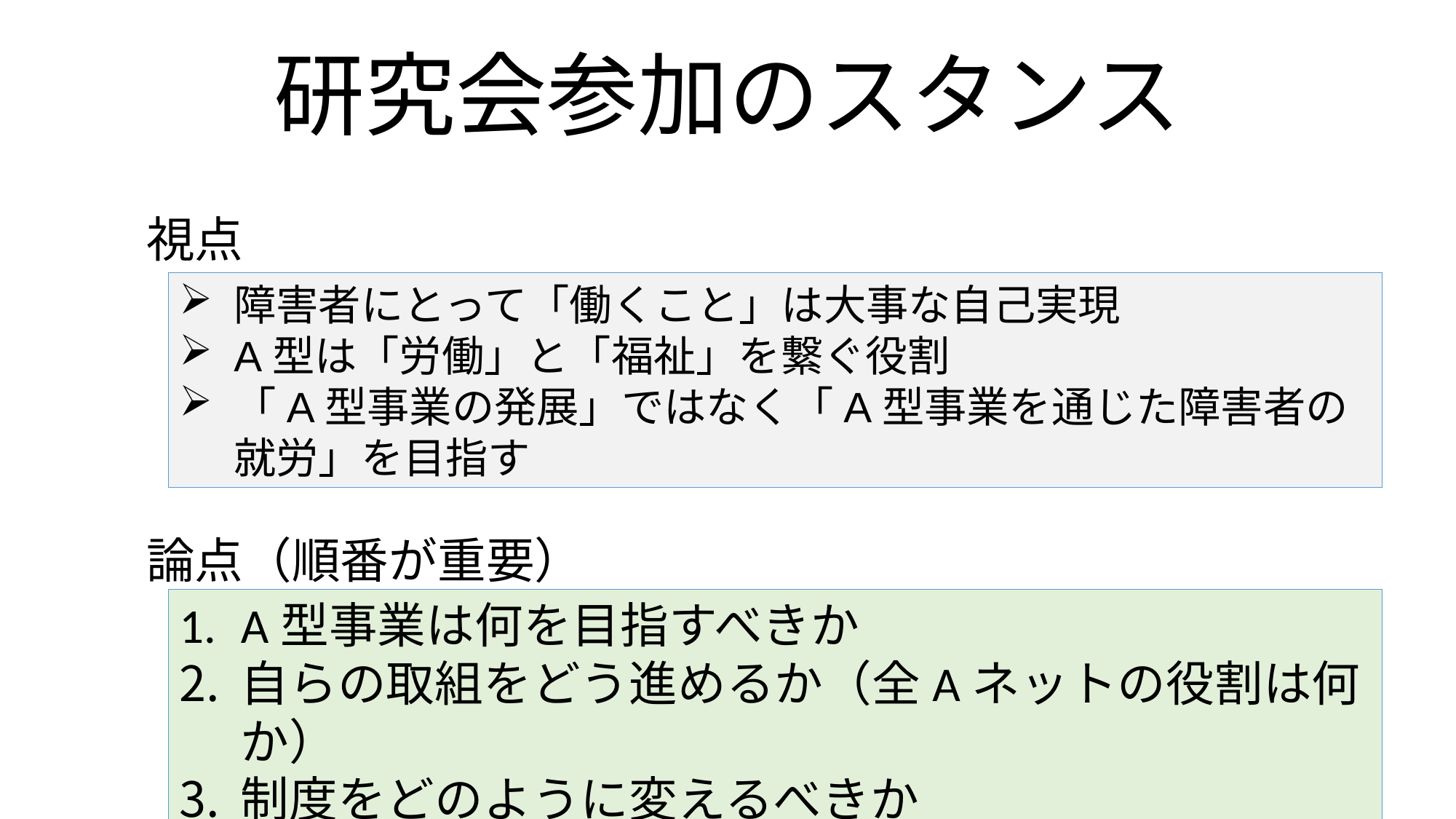

# 研究会参加のスタンス
視点
障害者にとって「働くこと」は大事な自己実現
A型は「労働」と「福祉」を繋ぐ役割
「A型事業の発展」ではなく「A型事業を通じた障害者の就労」を目指す
論点（順番が重要）
A型事業は何を目指すべきか
自らの取組をどう進めるか（全Aネットの役割は何か）
制度をどのように変えるべきか